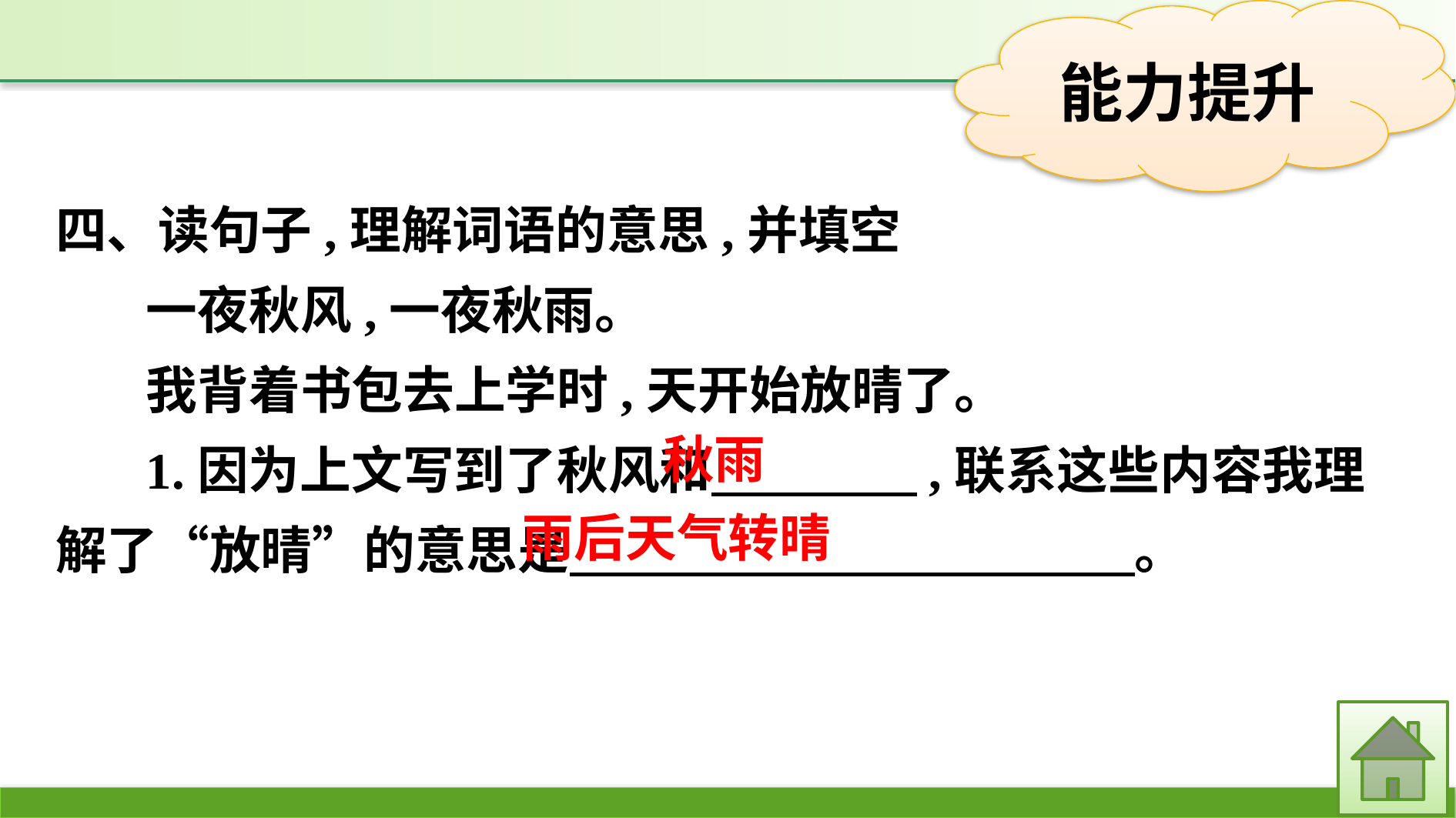

四、读句子,理解词语的意思,并填空
一夜秋风,一夜秋雨。
我背着书包去上学时,天开始放晴了。
1.因为上文写到了秋风和　　　　,联系这些内容我理解了“放晴”的意思是　　　　　　　　　　　。
秋雨
雨后天气转晴